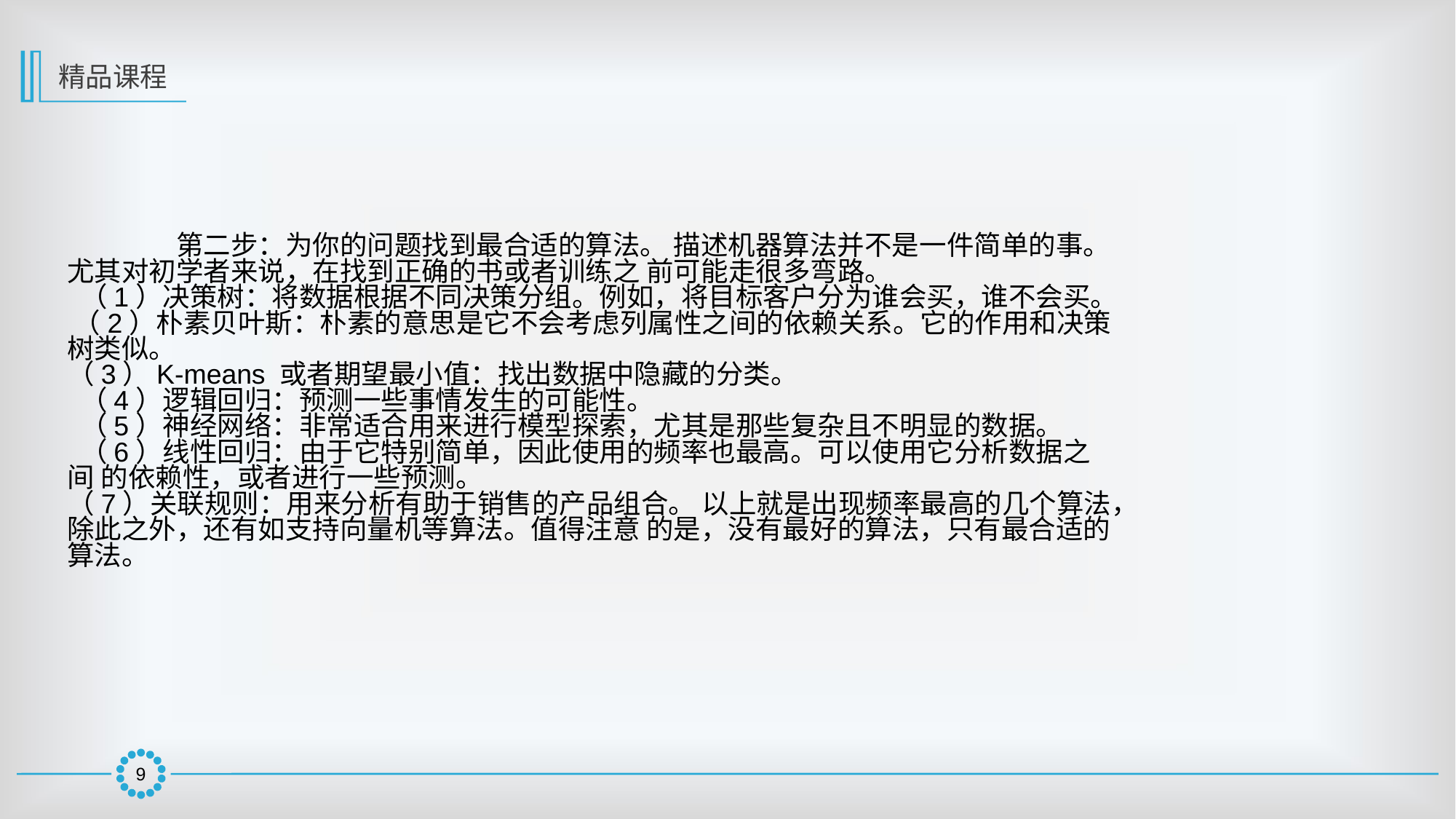

精品课程
	第二步：为你的问题找到最合适的算法。 描述机器算法并不是一件简单的事。尤其对初学者来说，在找到正确的书或者训练之 前可能走很多弯路。
 （1）决策树：将数据根据不同决策分组。例如，将目标客户分为谁会买，谁不会买。 （2）朴素贝叶斯：朴素的意思是它不会考虑列属性之间的依赖关系。它的作用和决策 树类似。
（3）K-means 或者期望最小值：找出数据中隐藏的分类。
 （4）逻辑回归：预测一些事情发生的可能性。
 （5）神经网络：非常适合用来进行模型探索，尤其是那些复杂且不明显的数据。
 （6）线性回归：由于它特别简单，因此使用的频率也最高。可以使用它分析数据之间 的依赖性，或者进行一些预测。
（7）关联规则：用来分析有助于销售的产品组合。 以上就是出现频率最高的几个算法，除此之外，还有如支持向量机等算法。值得注意 的是，没有最好的算法，只有最合适的算法。

9